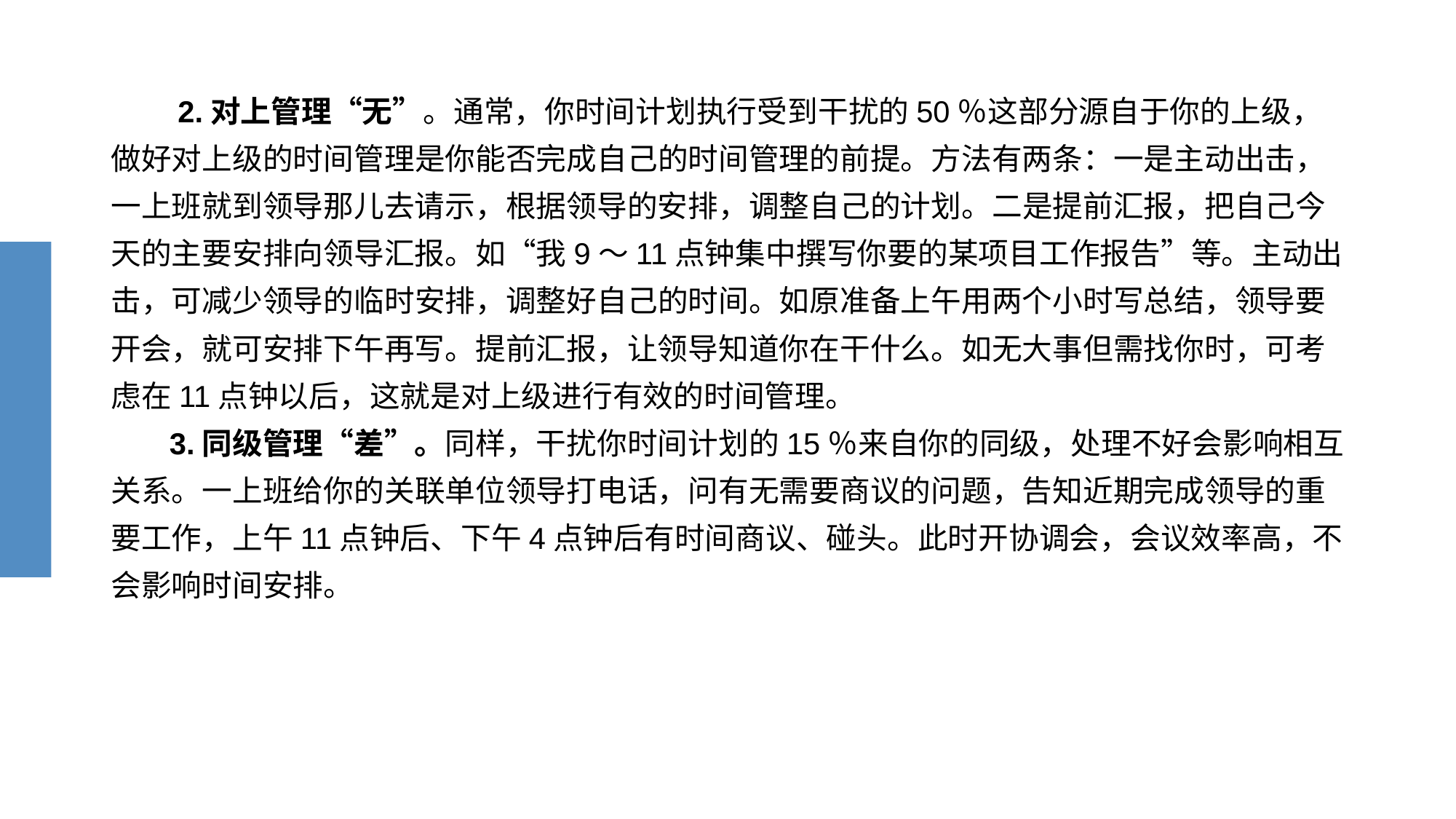

# 2.对上管理“无”。通常，你时间计划执行受到干扰的50％这部分源自于你的上级，做好对上级的时间管理是你能否完成自己的时间管理的前提。方法有两条：一是主动出击，一上班就到领导那儿去请示，根据领导的安排，调整自己的计划。二是提前汇报，把自己今天的主要安排向领导汇报。如“我9～11点钟集中撰写你要的某项目工作报告”等。主动出击，可减少领导的临时安排，调整好自己的时间。如原准备上午用两个小时写总结，领导要开会，就可安排下午再写。提前汇报，让领导知道你在干什么。如无大事但需找你时，可考虑在11点钟以后，这就是对上级进行有效的时间管理。
       3.同级管理“差”。同样，干扰你时间计划的15％来自你的同级，处理不好会影响相互关系。一上班给你的关联单位领导打电话，问有无需要商议的问题，告知近期完成领导的重要工作，上午11点钟后、下午4点钟后有时间商议、碰头。此时开协调会，会议效率高，不会影响时间安排。